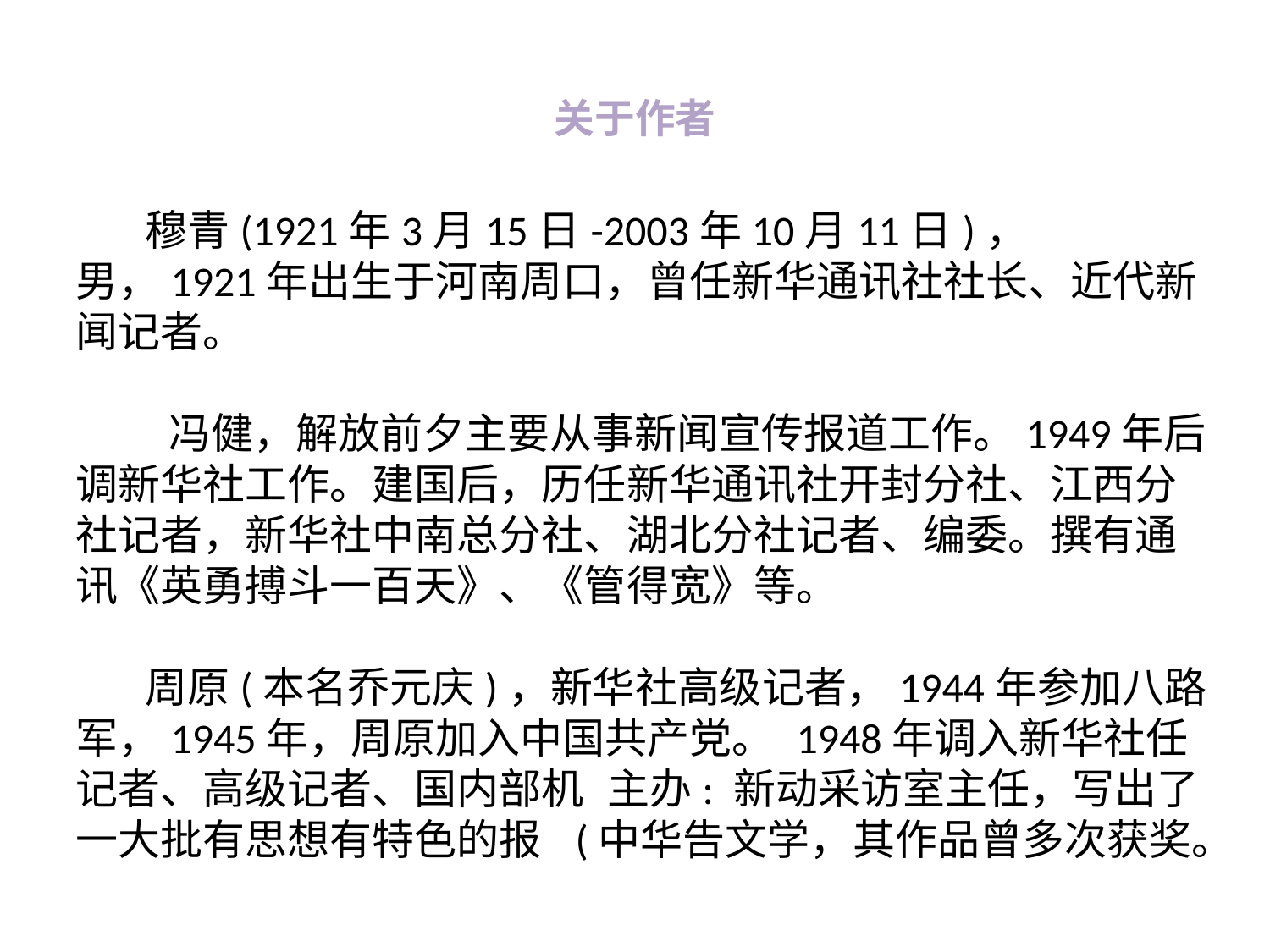

# 关于作者
     穆青(1921年3月15日-2003年10月11日)，男，1921年出生于河南周口，曾任新华通讯社社长、近代新闻记者。

       冯健，解放前夕主要从事新闻宣传报道工作。1949年后调新华社工作。建国后，历任新华通讯社开封分社、江西分社记者，新华社中南总分社、湖北分社记者、编委。撰有通讯《英勇搏斗一百天》、《管得宽》等。

     周原(本名乔元庆)，新华社高级记者，1944年参加八路军，1945年，周原加入中国共产党。 1948年调入新华社任记者、高级记者、国内部机  主办: 新动采访室主任，写出了一大批有思想有特色的报  (中华告文学，其作品曾多次获奖。